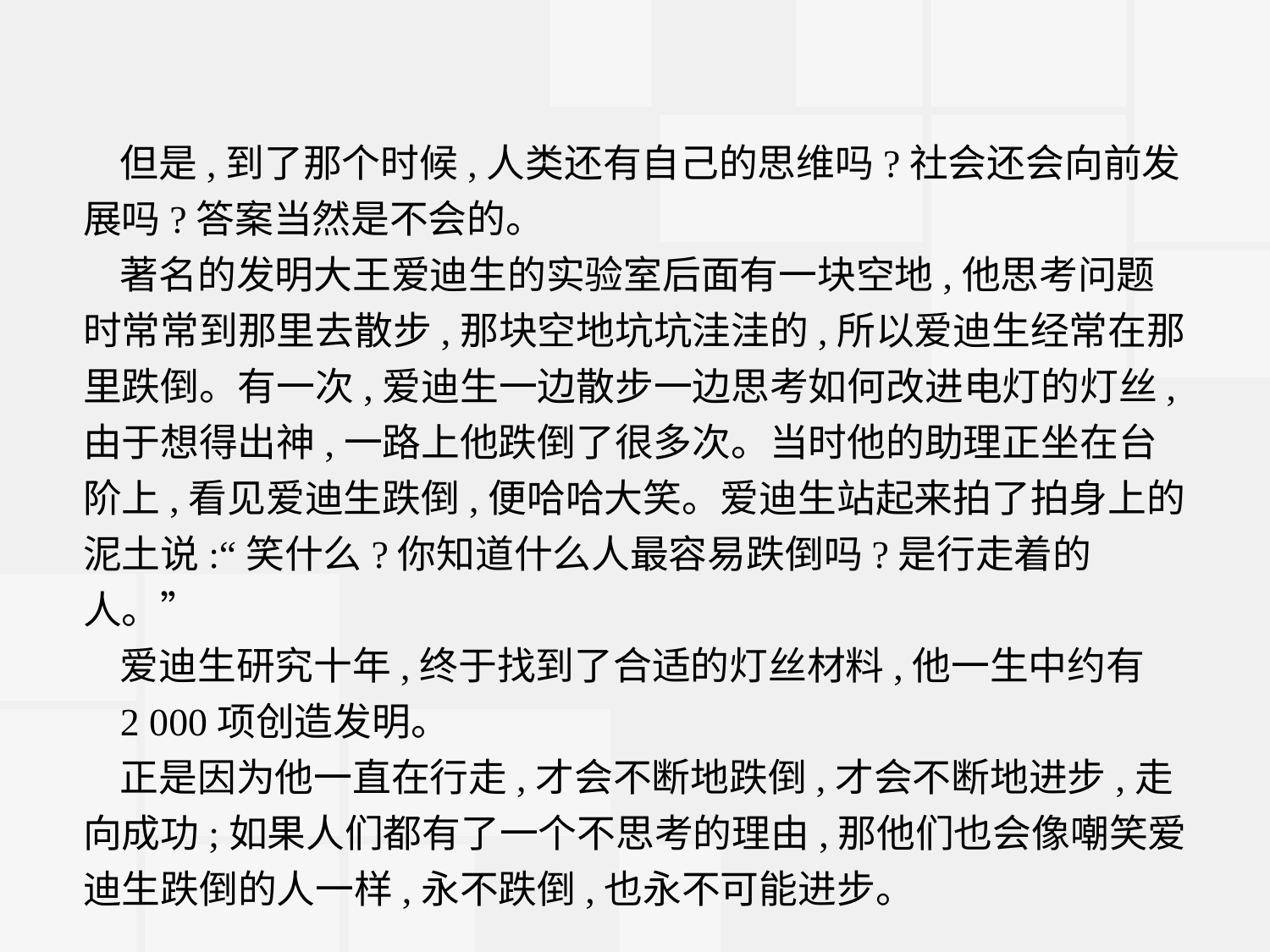

但是,到了那个时候,人类还有自己的思维吗?社会还会向前发展吗?答案当然是不会的。
著名的发明大王爱迪生的实验室后面有一块空地,他思考问题时常常到那里去散步,那块空地坑坑洼洼的,所以爱迪生经常在那里跌倒。有一次,爱迪生一边散步一边思考如何改进电灯的灯丝,由于想得出神,一路上他跌倒了很多次。当时他的助理正坐在台阶上,看见爱迪生跌倒,便哈哈大笑。爱迪生站起来拍了拍身上的泥土说:“笑什么?你知道什么人最容易跌倒吗?是行走着的人。”
爱迪生研究十年,终于找到了合适的灯丝材料,他一生中约有
2 000项创造发明。
正是因为他一直在行走,才会不断地跌倒,才会不断地进步,走向成功;如果人们都有了一个不思考的理由,那他们也会像嘲笑爱迪生跌倒的人一样,永不跌倒,也永不可能进步。